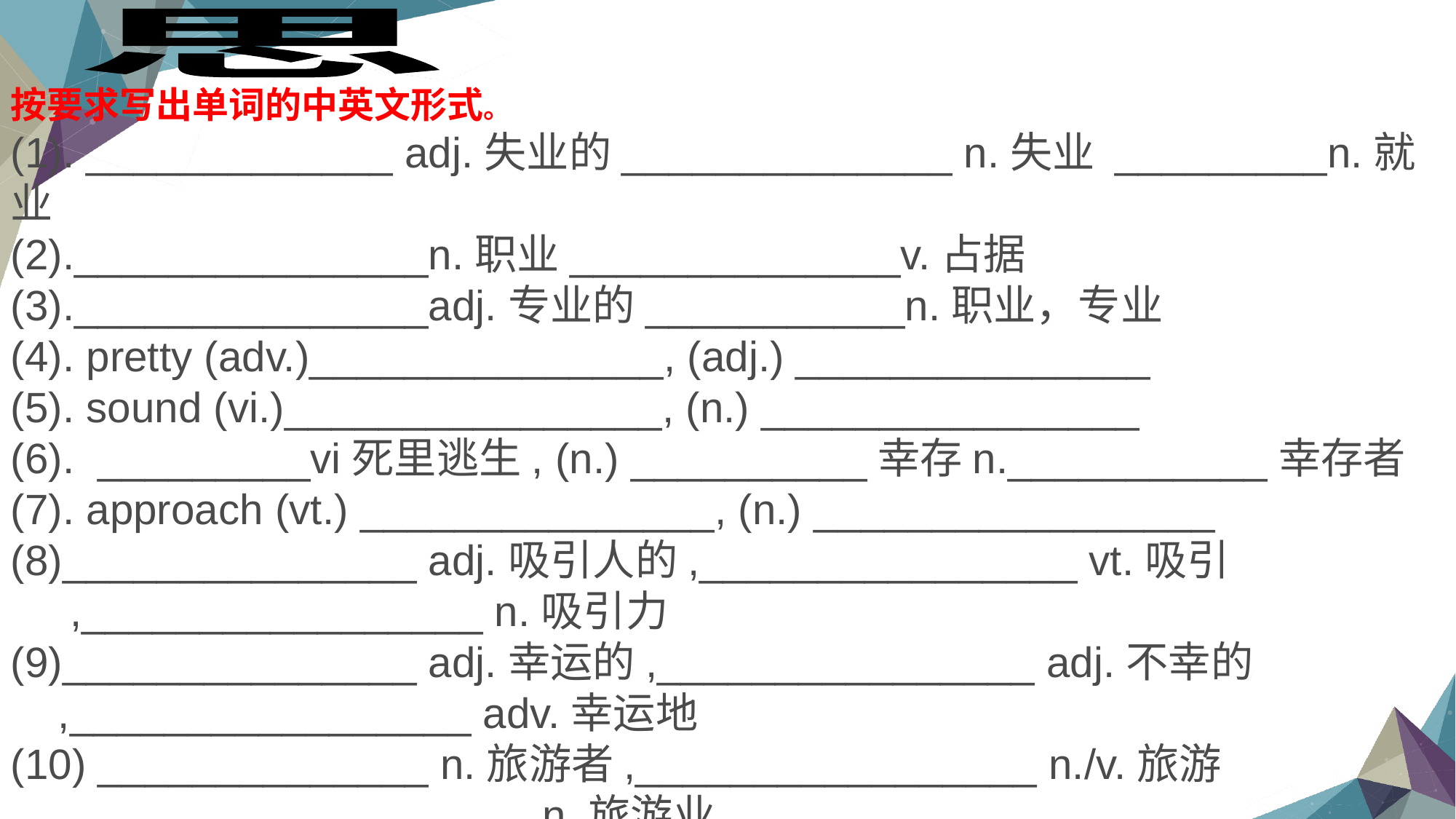

思
按要求写出单词的中英文形式。
(1). _____________ adj.失业的______________ n.失业 _________n.就业
(2)._______________n.职业______________v.占据
(3)._______________adj.专业的___________n.职业，专业
(4). pretty (adv.)_______________, (adj.) _______________
(5). sound (vi.)________________, (n.) ________________
(6).  _________vi死里逃生, (n.) __________幸存n.___________幸存者
(7). approach (vt.) _______________, (n.) _________________
(8)_______________ adj.吸引人的,________________ vt.吸引
     ,_________________ n.吸引力
(9)_______________ adj.幸运的,________________ adj.不幸的
    ,_________________ adv.幸运地
(10) ______________ n.旅游者,_________________ n./v.旅游
        ,__________________n.旅游业